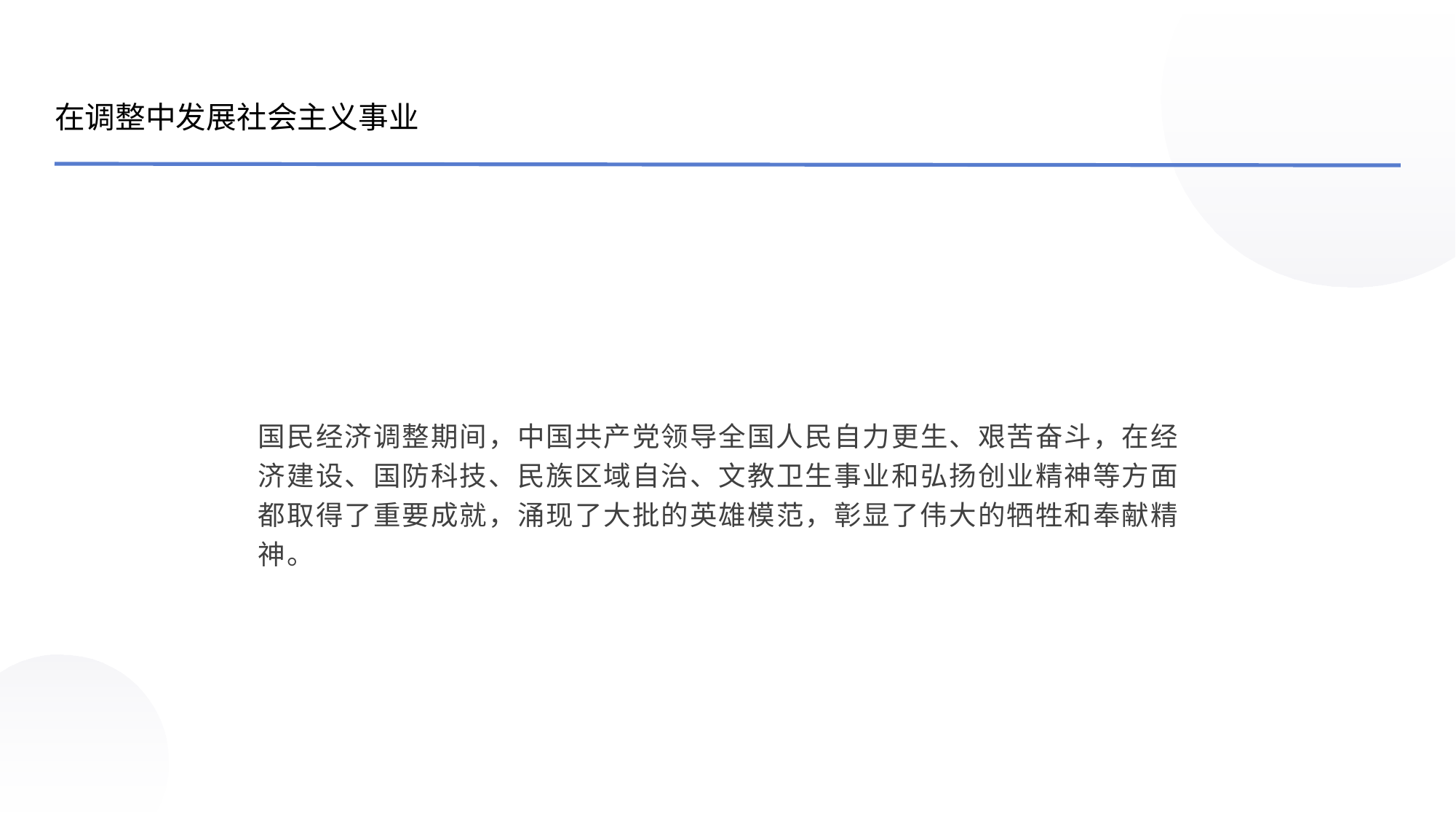

在调整中发展社会主义事业
国民经济调整期间，中国共产党领导全国人民自力更生、艰苦奋斗，在经济建设、国防科技、民族区域自治、文教卫生事业和弘扬创业精神等方面都取得了重要成就，涌现了大批的英雄模范，彰显了伟大的牺牲和奉献精神。